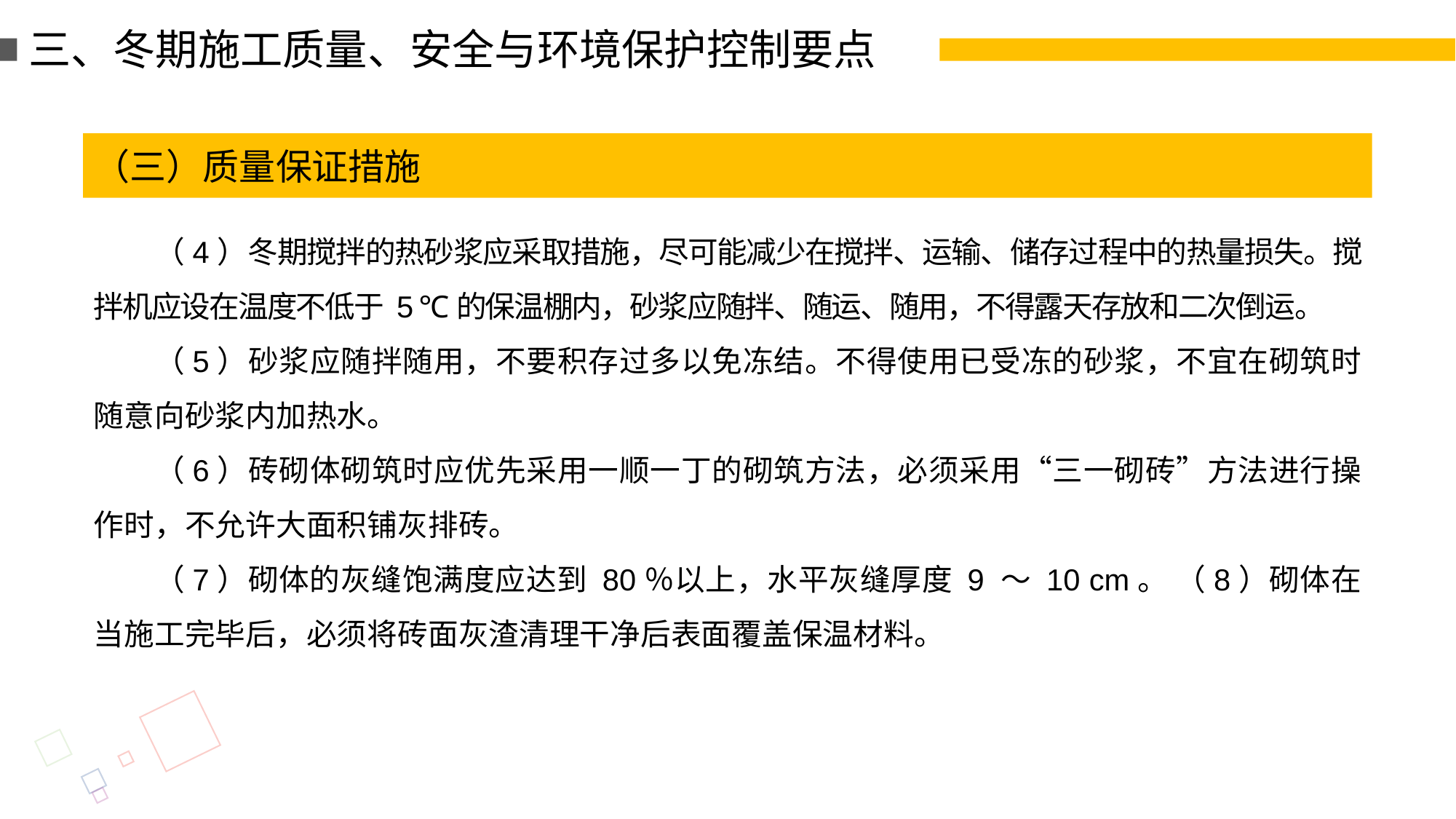

三、冬期施工质量、安全与环境保护控制要点
（三）质量保证措施
（4）冬期搅拌的热砂浆应采取措施，尽可能减少在搅拌、运输、储存过程中的热量损失。搅拌机应设在温度不低于 5 ℃的保温棚内，砂浆应随拌、随运、随用，不得露天存放和二次倒运。
（5）砂浆应随拌随用，不要积存过多以免冻结。不得使用已受冻的砂浆，不宜在砌筑时随意向砂浆内加热水。
（6）砖砌体砌筑时应优先采用一顺一丁的砌筑方法，必须采用“三一砌砖”方法进行操作时，不允许大面积铺灰排砖。
（7）砌体的灰缝饱满度应达到 80％以上，水平灰缝厚度 9 ～ 10 cm。 （8）砌体在当施工完毕后，必须将砖面灰渣清理干净后表面覆盖保温材料。